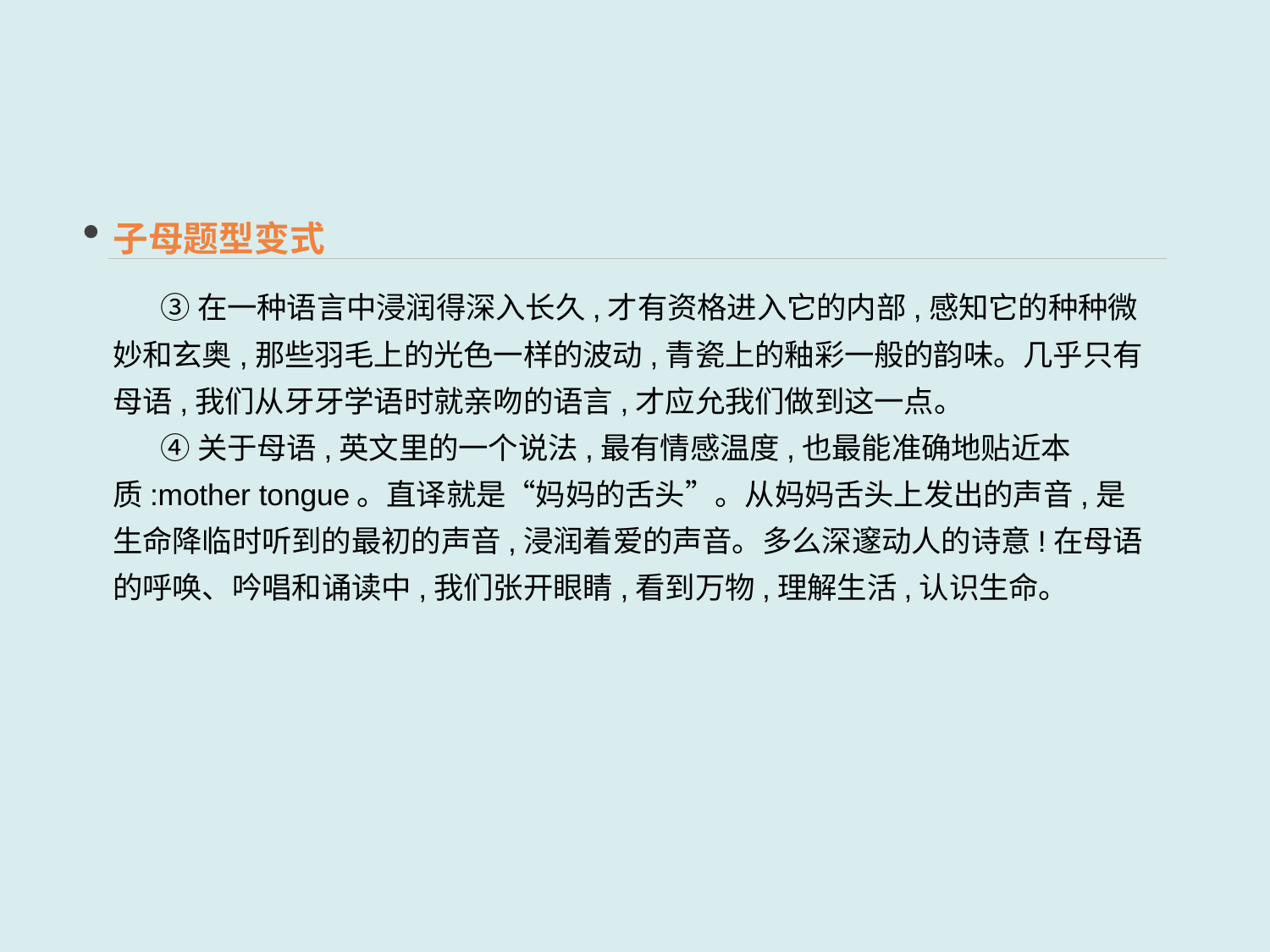

子母题型变式

       ③在一种语言中浸润得深入长久,才有资格进入它的内部,感知它的种种微妙和玄奥,那些羽毛上的光色一样的波动,青瓷上的釉彩一般的韵味。几乎只有母语,我们从牙牙学语时就亲吻的语言,才应允我们做到这一点。
       ④关于母语,英文里的一个说法,最有情感温度,也最能准确地贴近本质:mother tongue。直译就是“妈妈的舌头”。从妈妈舌头上发出的声音,是生命降临时听到的最初的声音,浸润着爱的声音。多么深邃动人的诗意!在母语的呼唤、吟唱和诵读中,我们张开眼睛,看到万物,理解生活,认识生命。